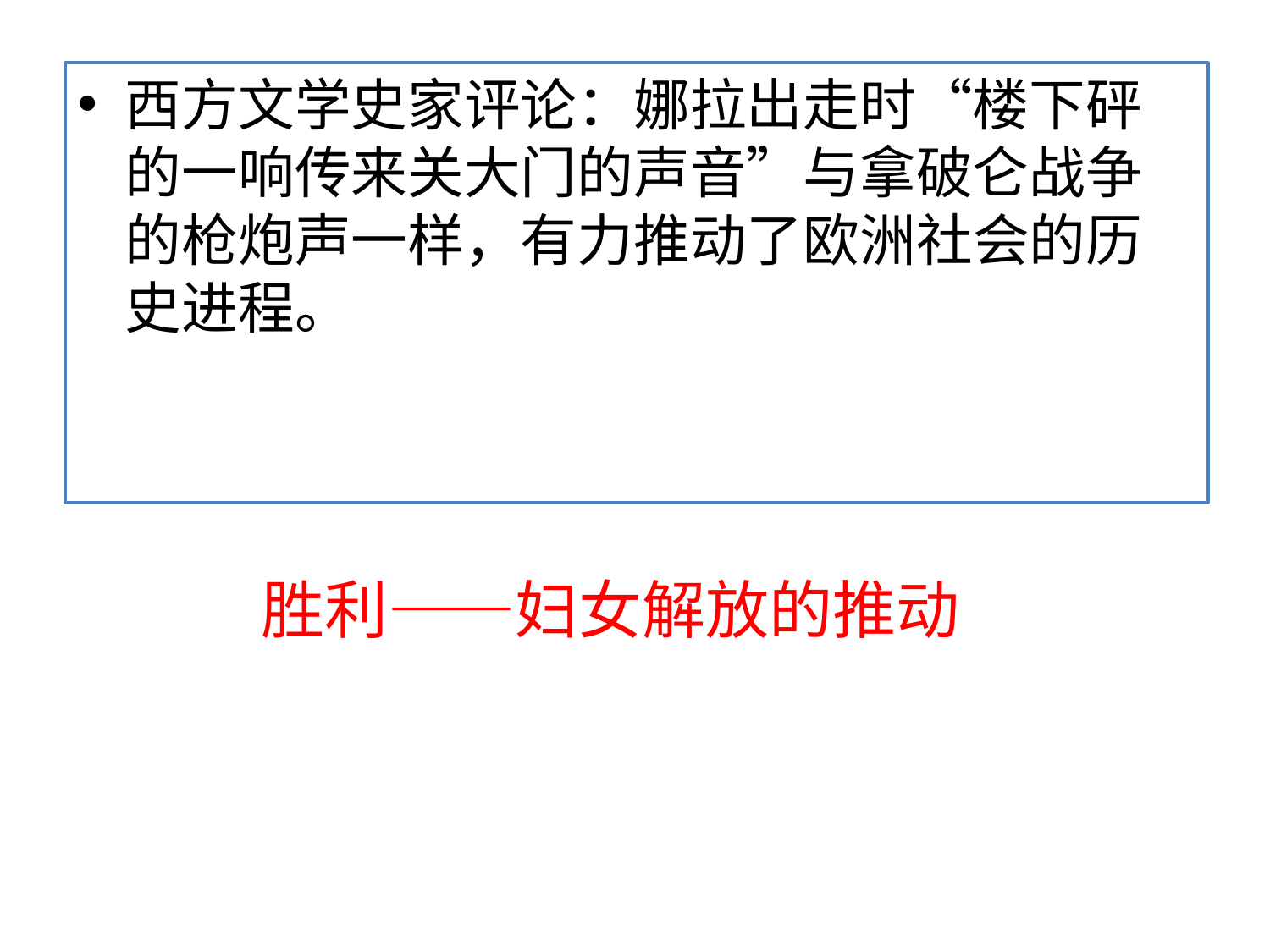

#
西方文学史家评论：娜拉出走时“楼下砰的一响传来关大门的声音”与拿破仑战争的枪炮声一样，有力推动了欧洲社会的历史进程。

胜利——妇女解放的推动